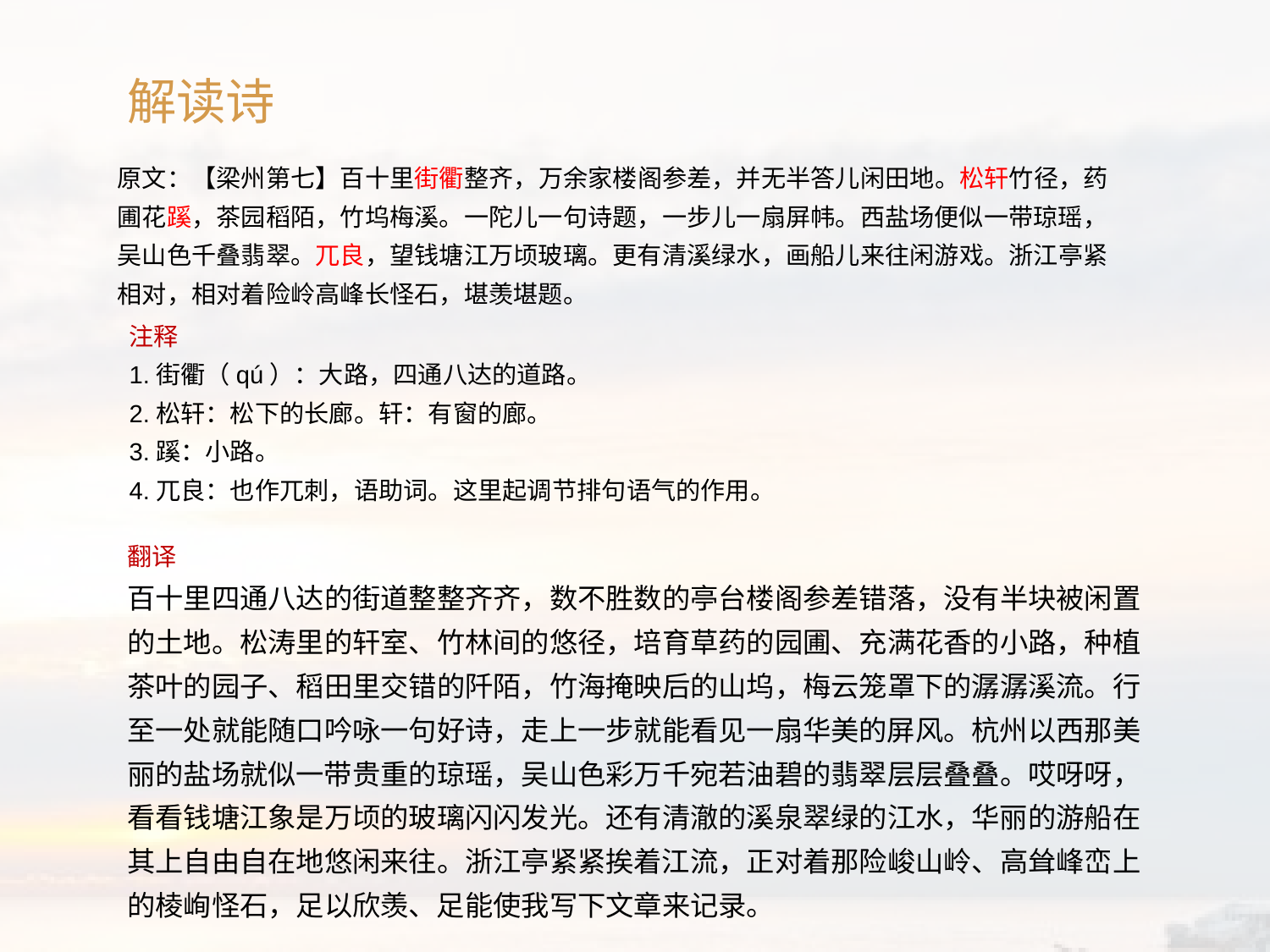

解读诗
原文：【梁州第七】百十里街衢整齐，万余家楼阁参差，并无半答儿闲田地。松轩竹径，药圃花蹊，茶园稻陌，竹坞梅溪。一陀儿一句诗题，一步儿一扇屏帏。西盐场便似一带琼瑶，吴山色千叠翡翠。兀良，望钱塘江万顷玻璃。更有清溪绿水，画船儿来往闲游戏。浙江亭紧相对，相对着险岭高峰长怪石，堪羡堪题。
注释
1.街衢（qú）：大路，四通八达的道路。
2.松轩：松下的长廊。轩：有窗的廊。
3.蹊：小路。
4.兀良：也作兀刺，语助词。这里起调节排句语气的作用。
翻译
百十里四通八达的街道整整齐齐，数不胜数的亭台楼阁参差错落，没有半块被闲置的土地。松涛里的轩室、竹林间的悠径，培育草药的园圃、充满花香的小路，种植茶叶的园子、稻田里交错的阡陌，竹海掩映后的山坞，梅云笼罩下的潺潺溪流。行至一处就能随口吟咏一句好诗，走上一步就能看见一扇华美的屏风。杭州以西那美丽的盐场就似一带贵重的琼瑶，吴山色彩万千宛若油碧的翡翠层层叠叠。哎呀呀，看看钱塘江象是万顷的玻璃闪闪发光。还有清澈的溪泉翠绿的江水，华丽的游船在其上自由自在地悠闲来往。浙江亭紧紧挨着江流，正对着那险峻山岭、高耸峰峦上的棱峋怪石，足以欣羡、足能使我写下文章来记录。